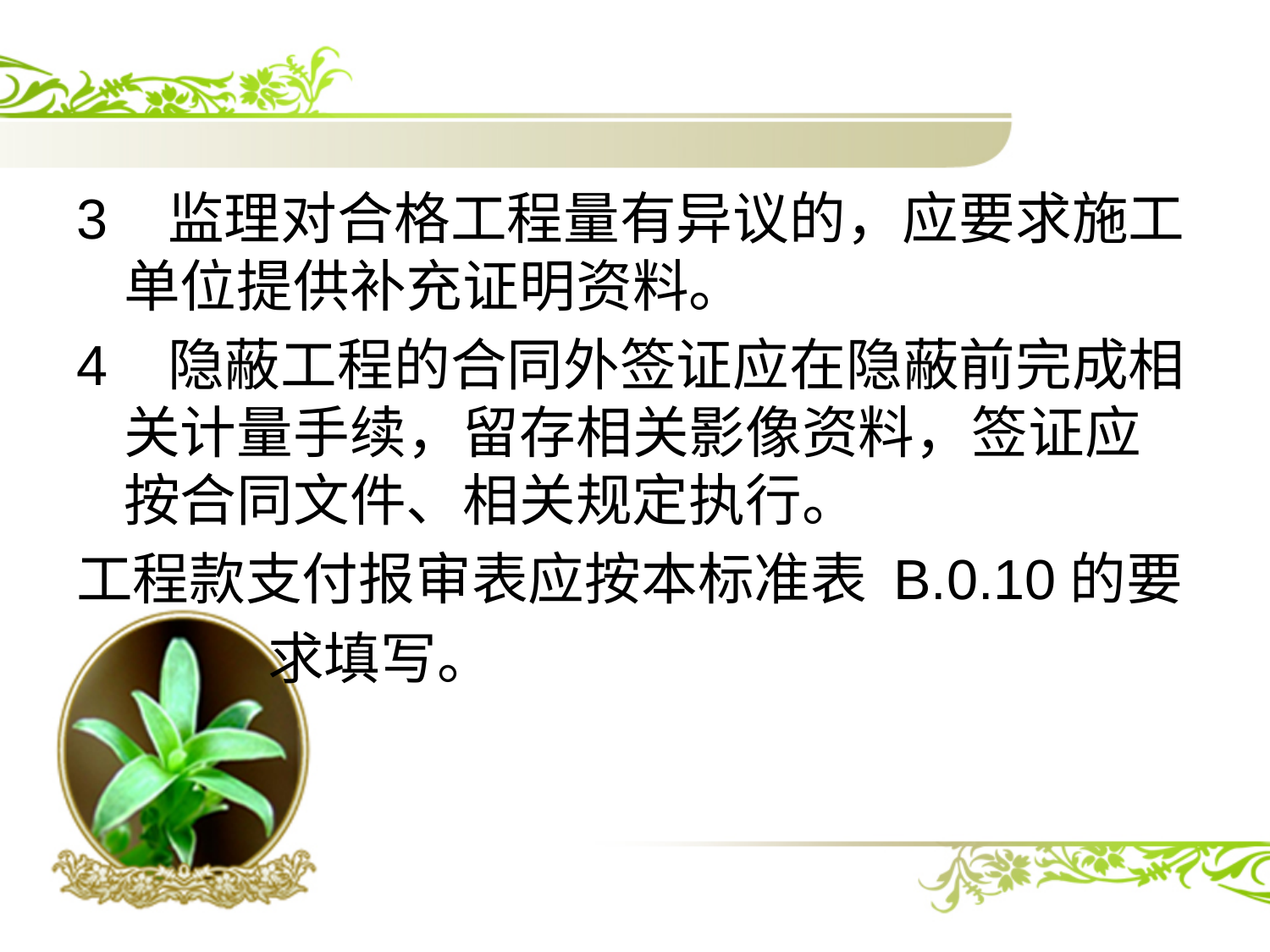

#
3   监理对合格工程量有异议的，应要求施工单位提供补充证明资料。
4   隐蔽工程的合同外签证应在隐蔽前完成相关计量手续，留存相关影像资料，签证应按合同文件、相关规定执行。
工程款支付报审表应按本标准表 B.0.10的要
              求填写。